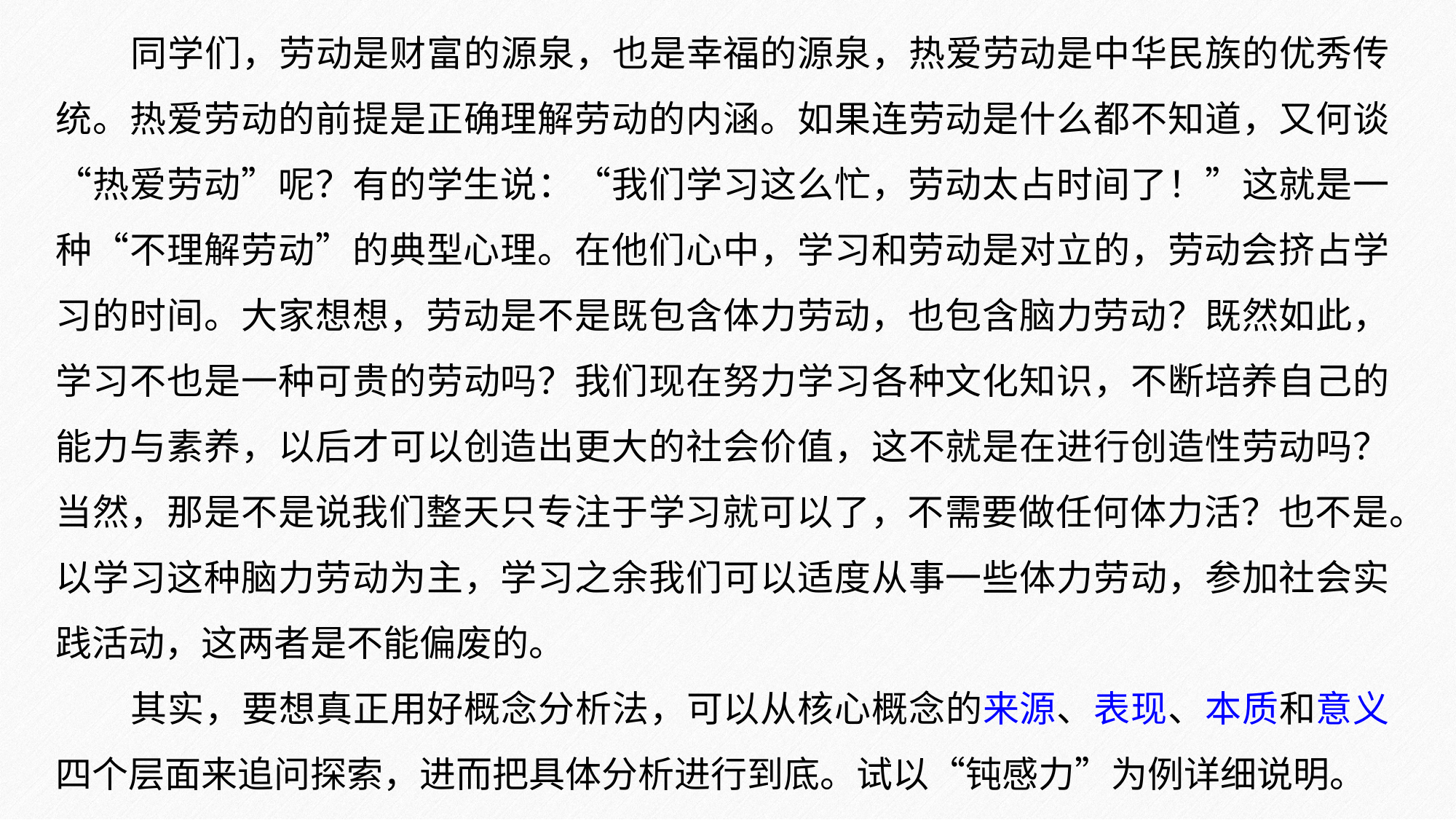

同学们，劳动是财富的源泉，也是幸福的源泉，热爱劳动是中华民族的优秀传统。热爱劳动的前提是正确理解劳动的内涵。如果连劳动是什么都不知道，又何谈“热爱劳动”呢？有的学生说：“我们学习这么忙，劳动太占时间了！”这就是一种“不理解劳动”的典型心理。在他们心中，学习和劳动是对立的，劳动会挤占学习的时间。大家想想，劳动是不是既包含体力劳动，也包含脑力劳动？既然如此，学习不也是一种可贵的劳动吗？我们现在努力学习各种文化知识，不断培养自己的能力与素养，以后才可以创造出更大的社会价值，这不就是在进行创造性劳动吗？当然，那是不是说我们整天只专注于学习就可以了，不需要做任何体力活？也不是。以学习这种脑力劳动为主，学习之余我们可以适度从事一些体力劳动，参加社会实践活动，这两者是不能偏废的。
其实，要想真正用好概念分析法，可以从核心概念的来源、表现、本质和意义四个层面来追问探索，进而把具体分析进行到底。试以“钝感力”为例详细说明。